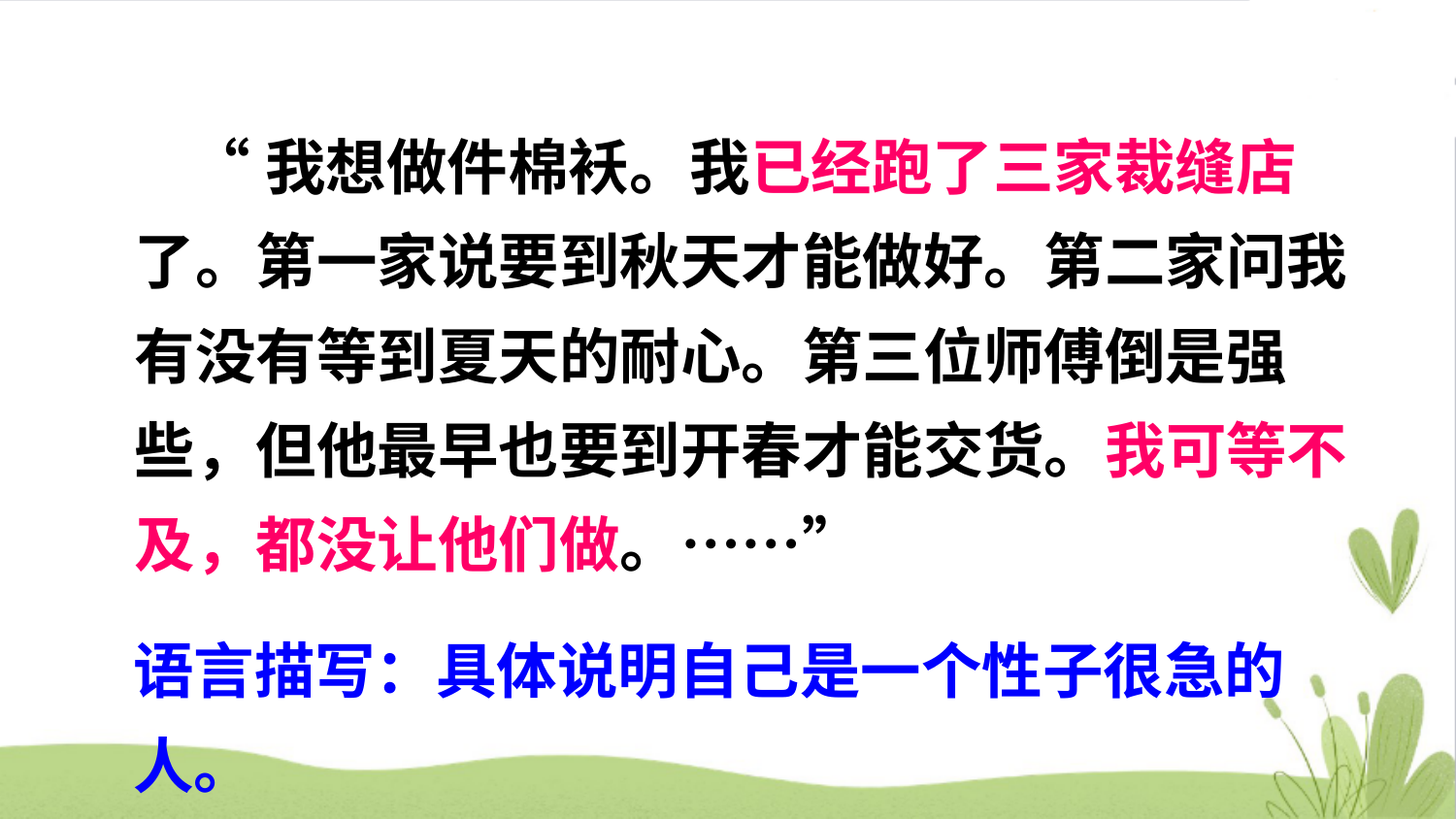

“我想做件棉袄。我已经跑了三家裁缝店了。第一家说要到秋天才能做好。第二家问我有没有等到夏天的耐心。第三位师傅倒是强些，但他最早也要到开春才能交货。我可等不及，都没让他们做。……”
语言描写：具体说明自己是一个性子很急的人。